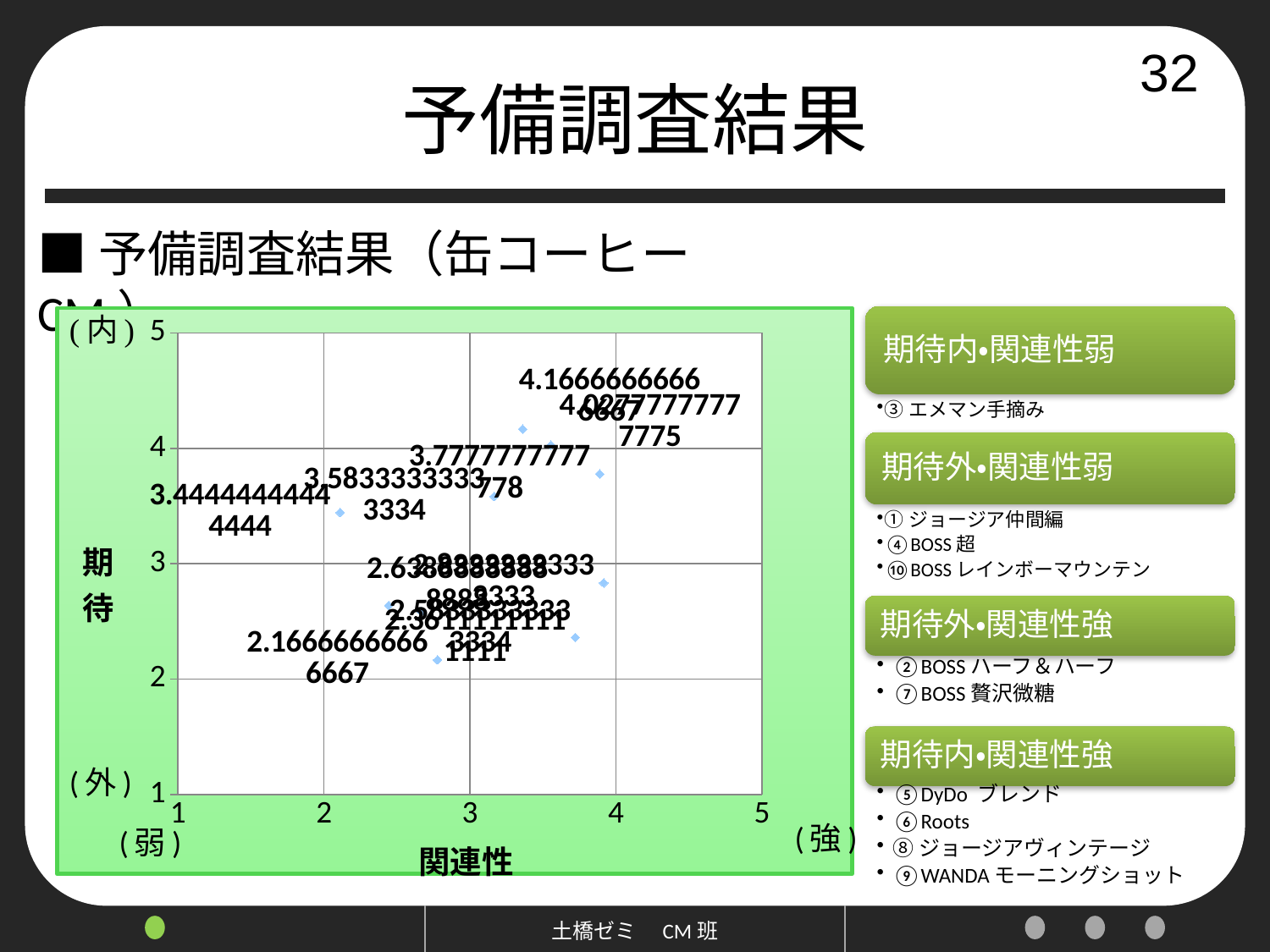

# 予備調査結果
32
■予備調査結果（缶コーヒーCM）

### Chart

| Category |  |
|---|---|
期待内・関連性弱
③エメマン手摘み
期待外・関連性弱
①ジョージア仲間編
④BOSS超
⑩BOSSレインボーマウンテン
期待外・関連性強
②BOSSハーフ＆ハーフ
⑦BOSS贅沢微糖
期待内・関連性強
⑤DyDo ブレンド
⑥Roots
⑧ジョージアヴィンテージ
⑨WANDAモーニングショット
関連性
土橋ゼミ　CM班